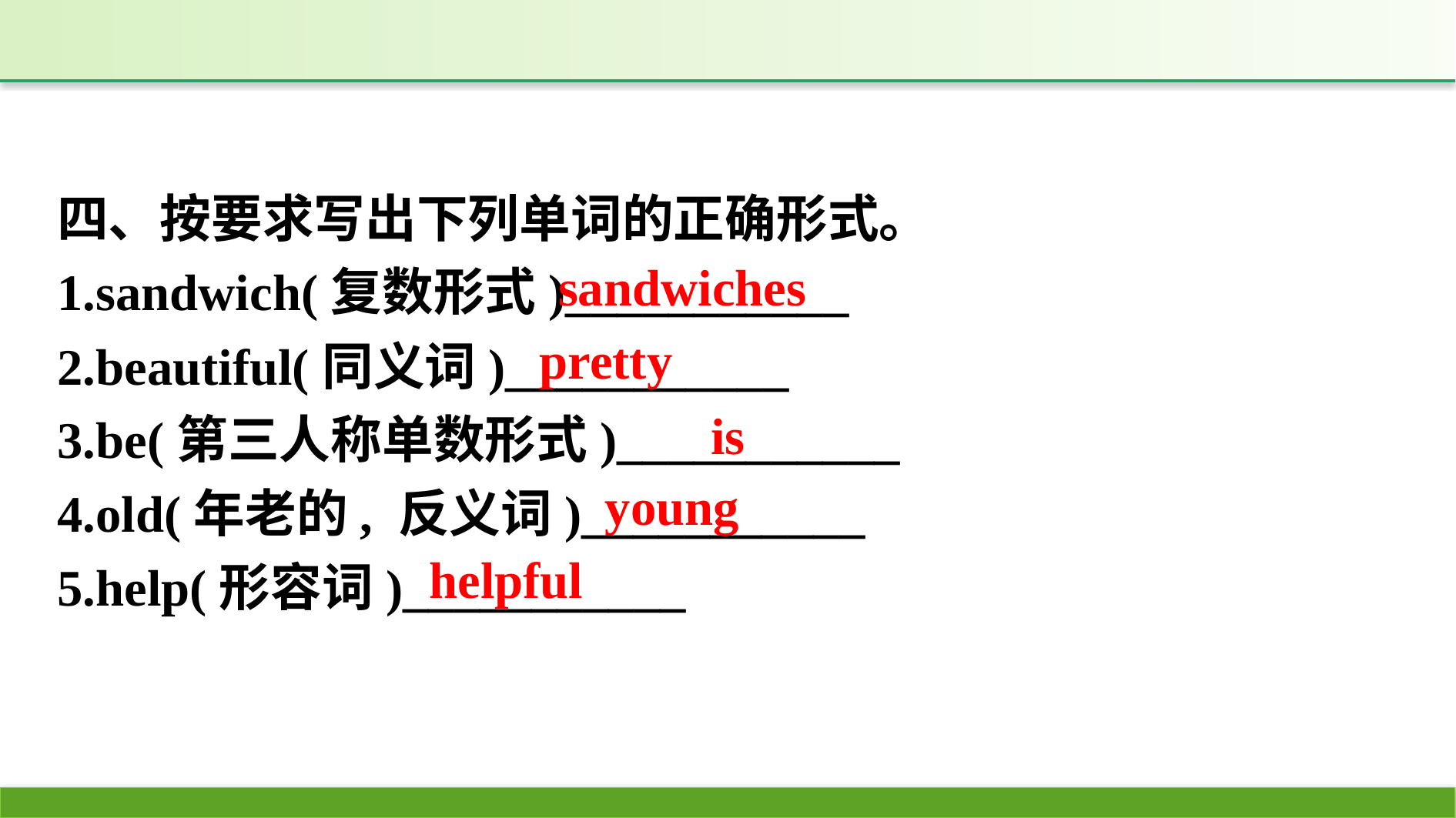

四、按要求写出下列单词的正确形式。
1.sandwich(复数形式)___________
2.beautiful(同义词)___________
3.be(第三人称单数形式)___________
4.old(年老的, 反义词)___________
5.help(形容词)___________
sandwiches
pretty
is
young
helpful